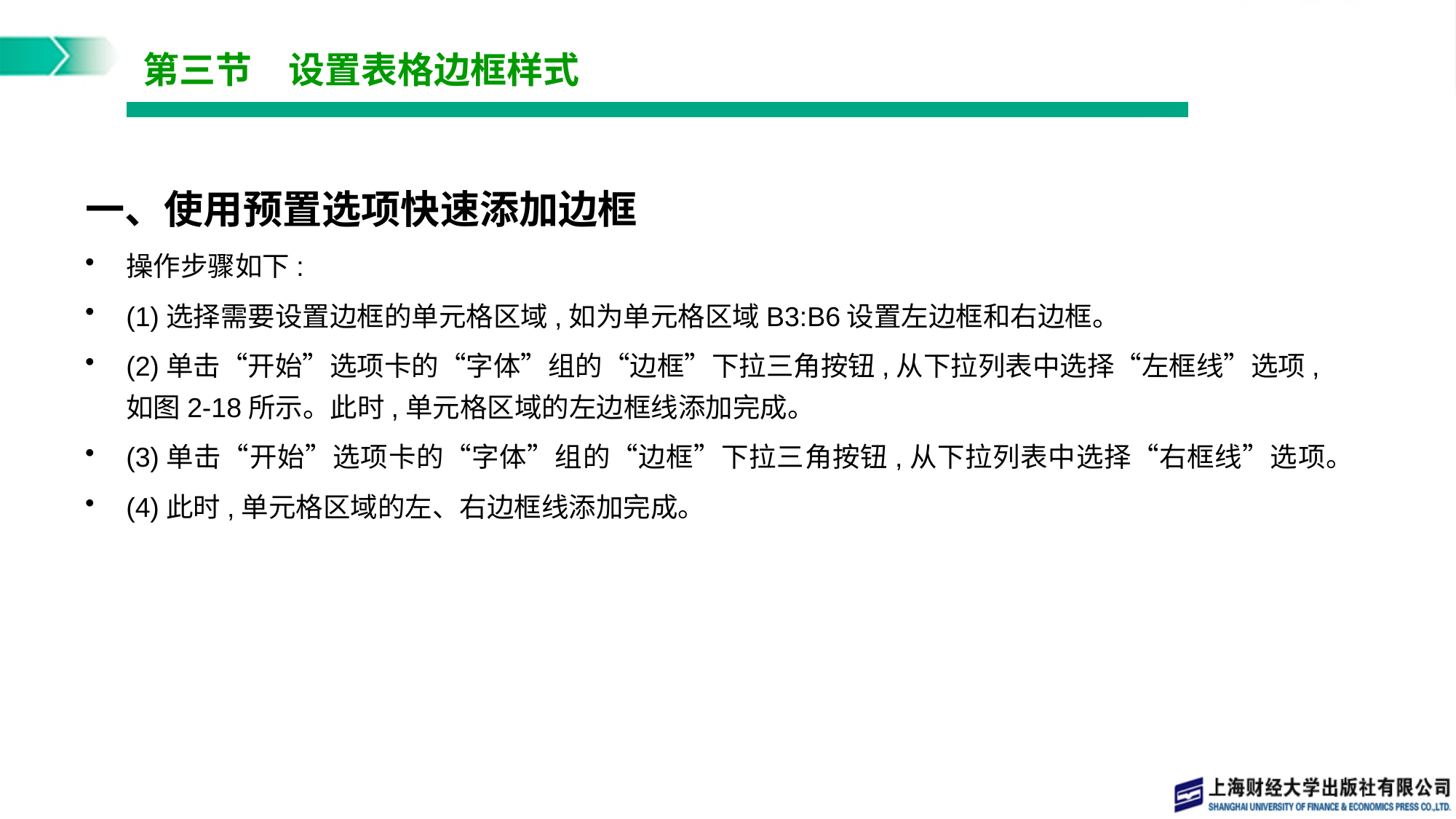

# 第三节　设置表格边框样式
一、使用预置选项快速添加边框
操作步骤如下:
(1)选择需要设置边框的单元格区域,如为单元格区域B3:B6设置左边框和右边框。
(2)单击“开始”选项卡的“字体”组的“边框”下拉三角按钮,从下拉列表中选择“左框线”选项,如图2-18所示。此时,单元格区域的左边框线添加完成。
(3)单击“开始”选项卡的“字体”组的“边框”下拉三角按钮,从下拉列表中选择“右框线”选项。
(4)此时,单元格区域的左、右边框线添加完成。